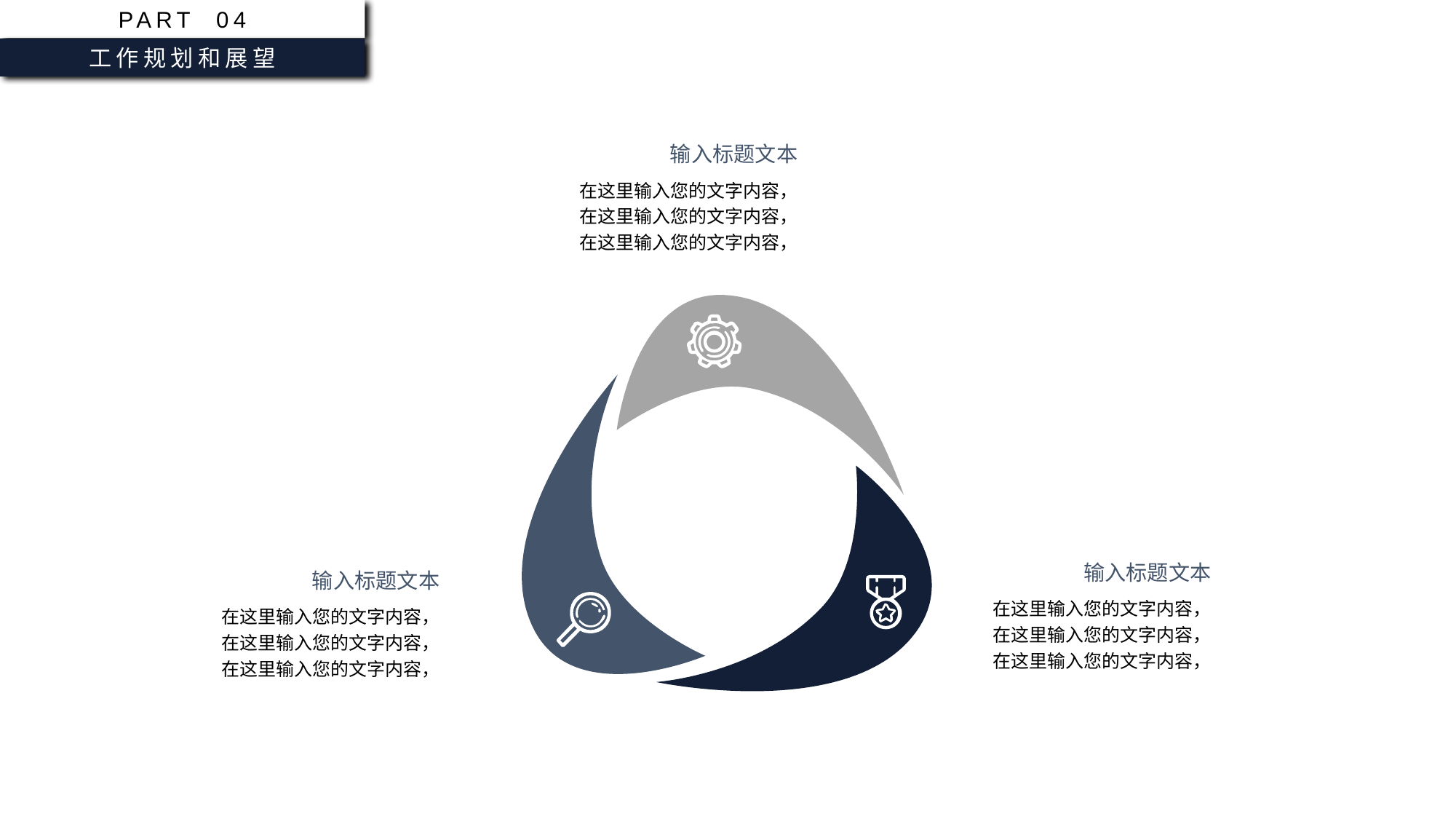

PART  04
工作规划和展望
输入标题文本
在这里输入您的文字内容，在这里输入您的文字内容，在这里输入您的文字内容，

输入标题文本
在这里输入您的文字内容，在这里输入您的文字内容，在这里输入您的文字内容，
输入标题文本
在这里输入您的文字内容，在这里输入您的文字内容，在这里输入您的文字内容，